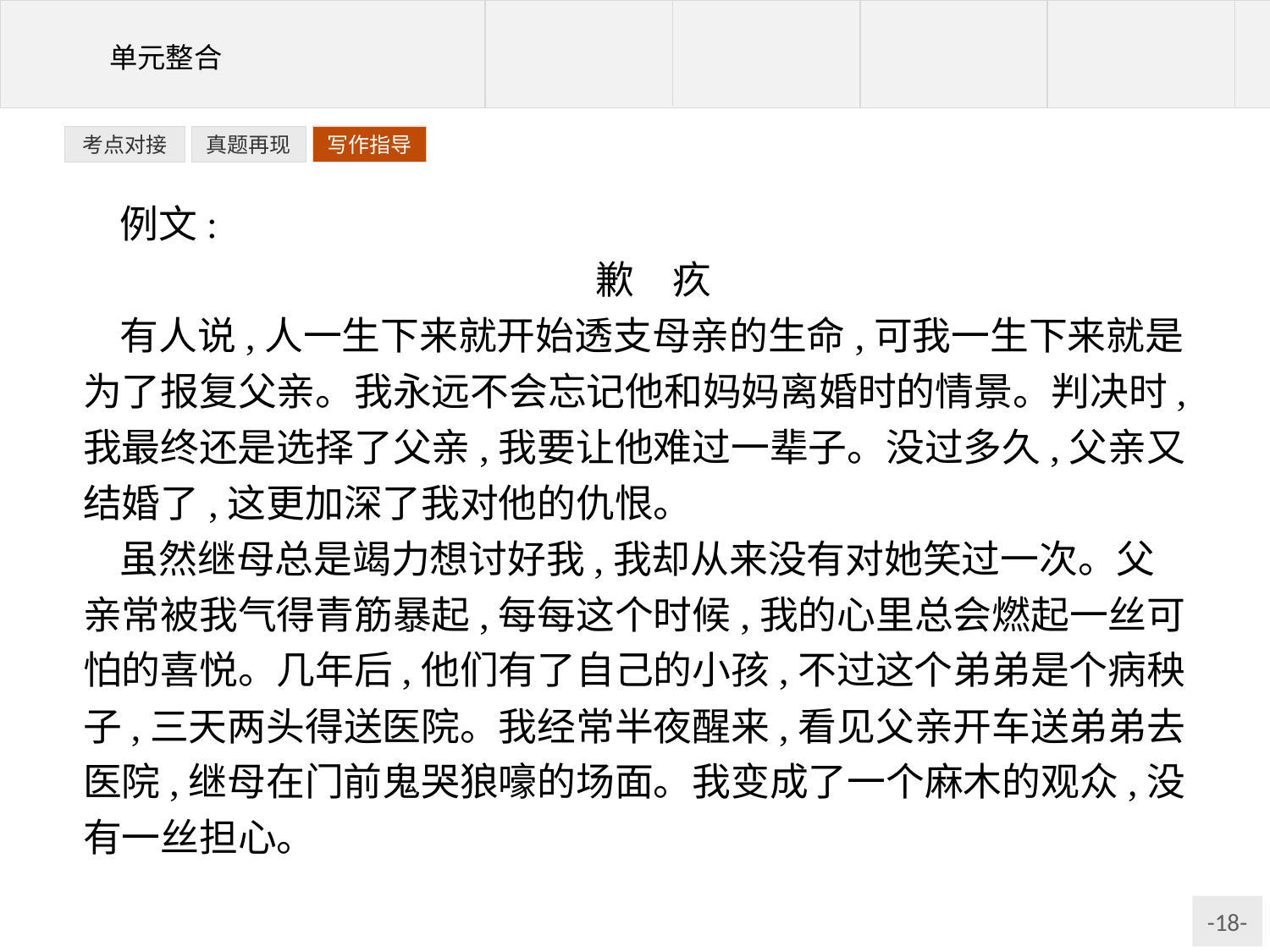

写作指导
考点对接
真题再现
例文:
歉　疚
有人说,人一生下来就开始透支母亲的生命,可我一生下来就是为了报复父亲。我永远不会忘记他和妈妈离婚时的情景。判决时,我最终还是选择了父亲,我要让他难过一辈子。没过多久,父亲又结婚了,这更加深了我对他的仇恨。
虽然继母总是竭力想讨好我,我却从来没有对她笑过一次。父亲常被我气得青筋暴起,每每这个时候,我的心里总会燃起一丝可怕的喜悦。几年后,他们有了自己的小孩,不过这个弟弟是个病秧子,三天两头得送医院。我经常半夜醒来,看见父亲开车送弟弟去医院,继母在门前鬼哭狼嚎的场面。我变成了一个麻木的观众,没有一丝担心。